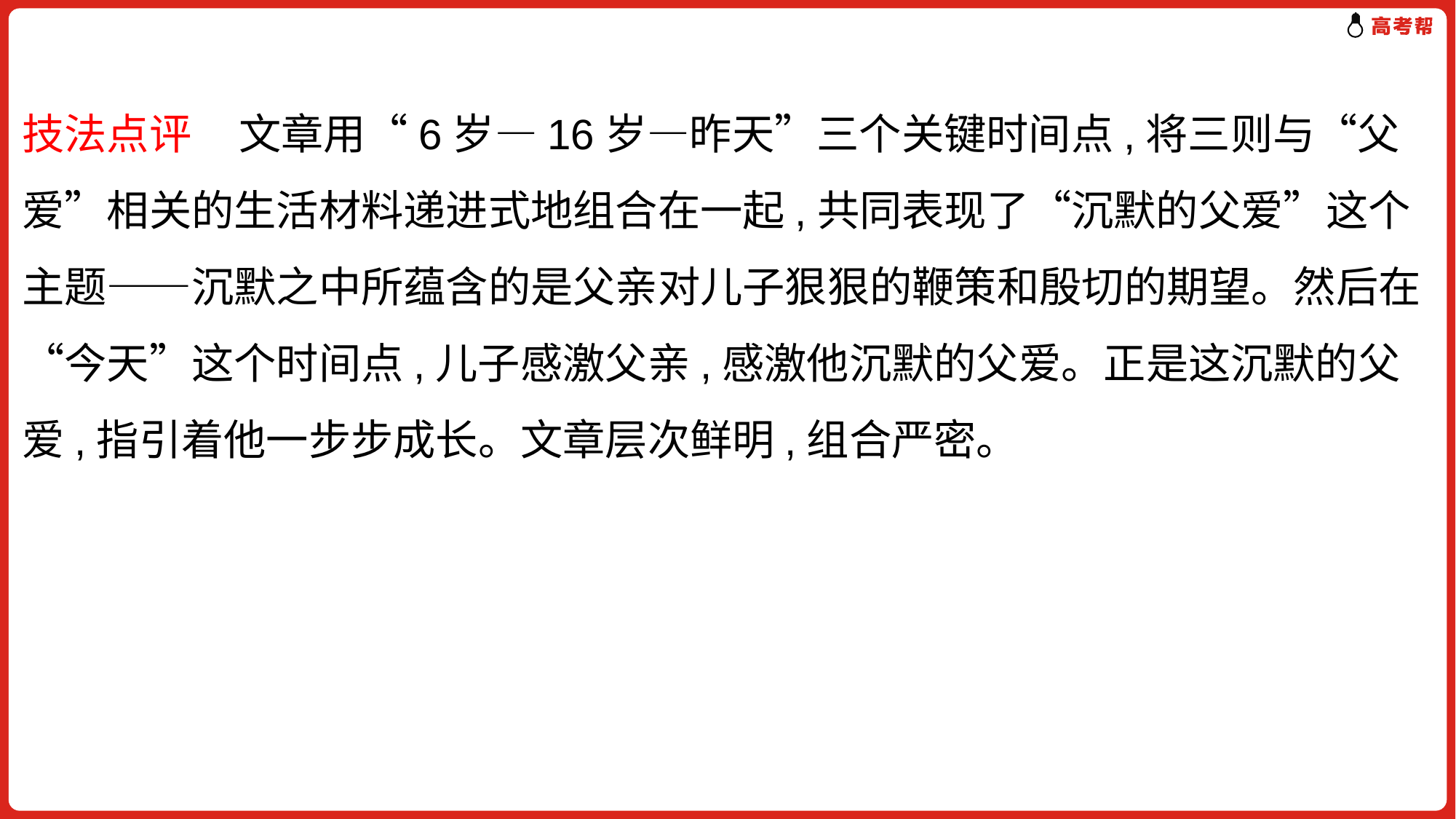

技法点评     文章用“6岁—16岁—昨天”三个关键时间点,将三则与“父爱”相关的生活材料递进式地组合在一起,共同表现了“沉默的父爱”这个主题——沉默之中所蕴含的是父亲对儿子狠狠的鞭策和殷切的期望。然后在“今天”这个时间点,儿子感激父亲,感激他沉默的父爱。正是这沉默的父爱,指引着他一步步成长。文章层次鲜明,组合严密。